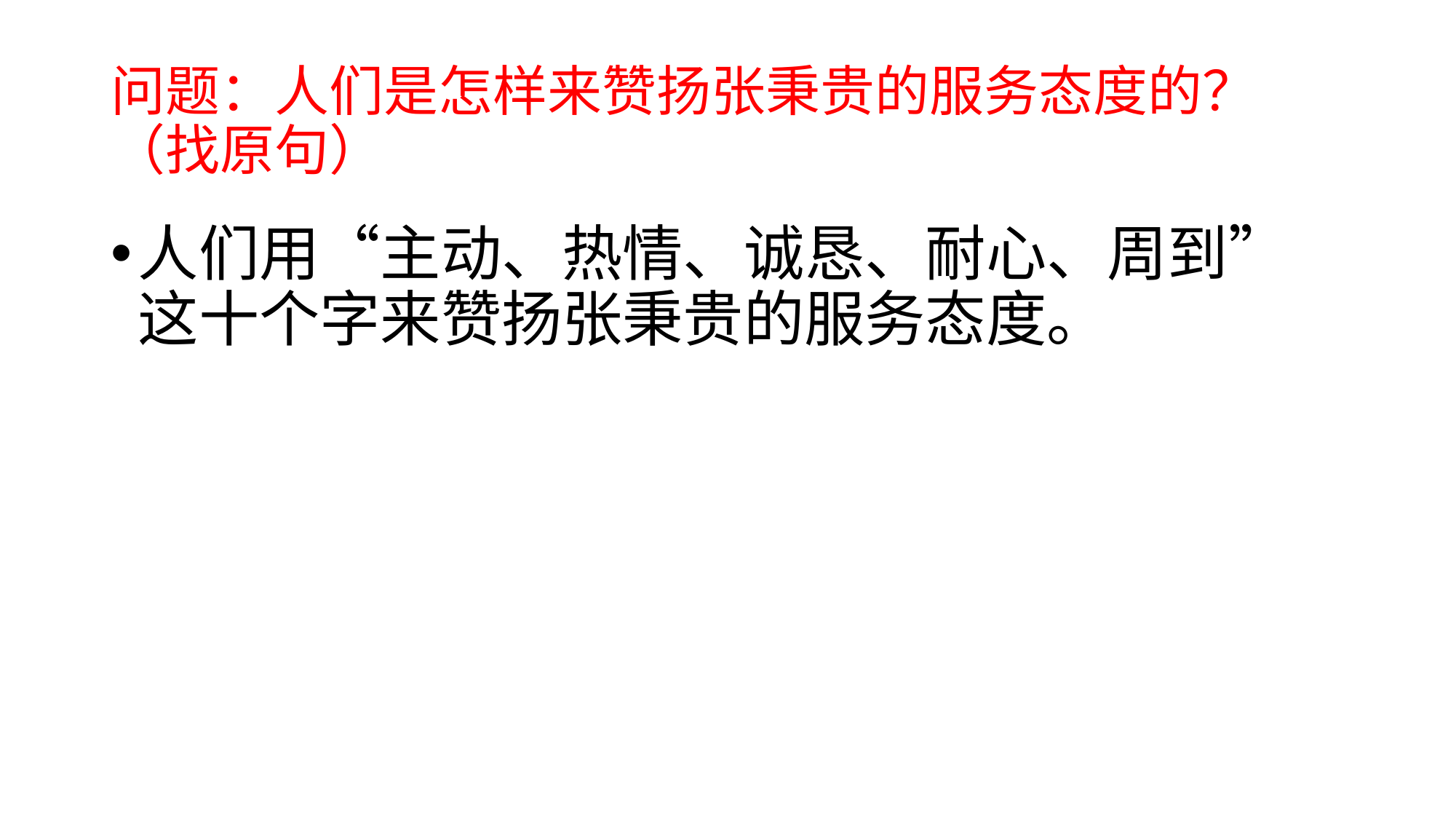

# 问题：人们是怎样来赞扬张秉贵的服务态度的？（找原句）
人们用“主动、热情、诚恳、耐心、周到”这十个字来赞扬张秉贵的服务态度。